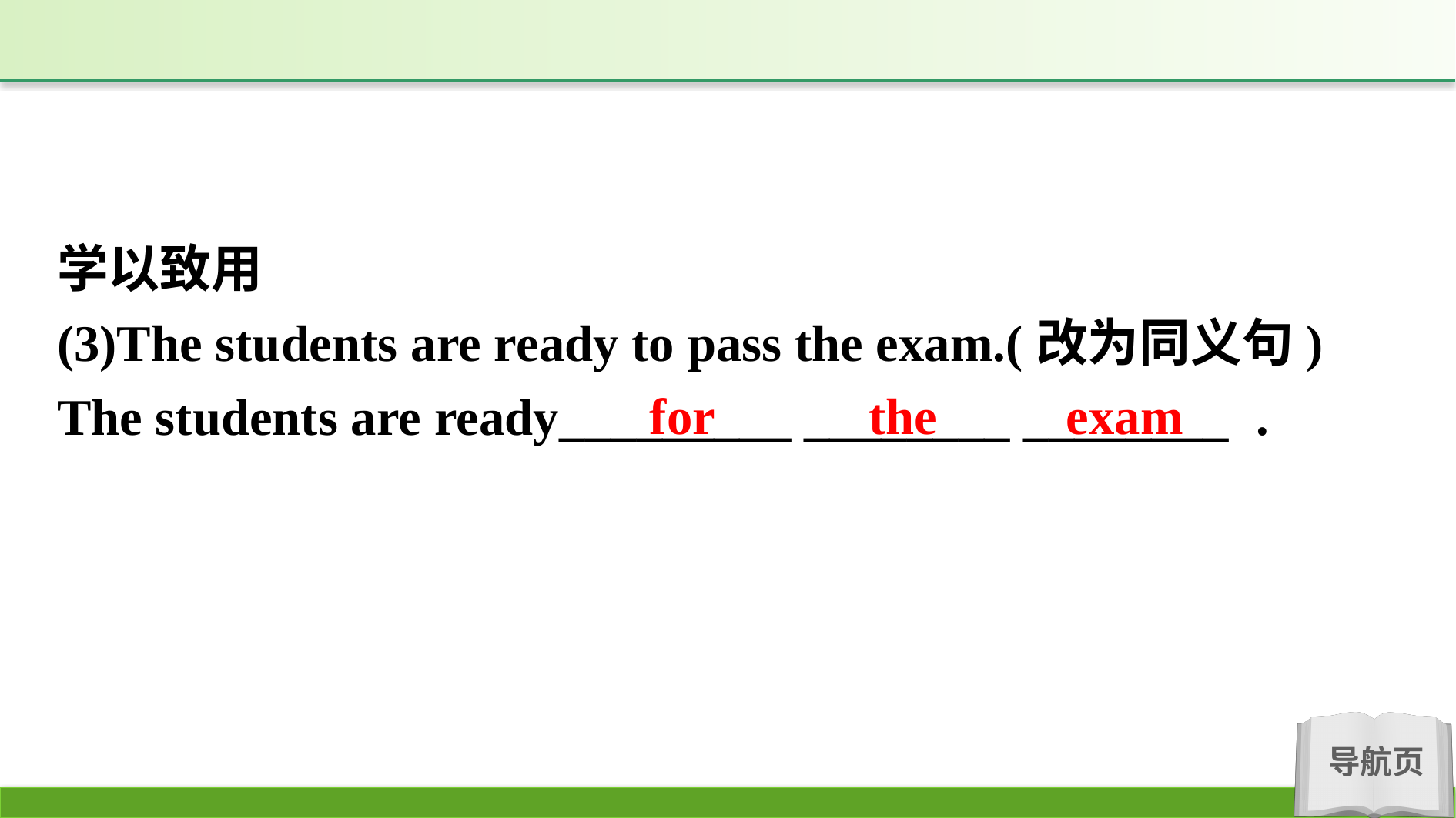

学以致用
(3)The students are ready to pass the exam.(改为同义句)
The students are ready_________ ________ ________  .
for            the          exam